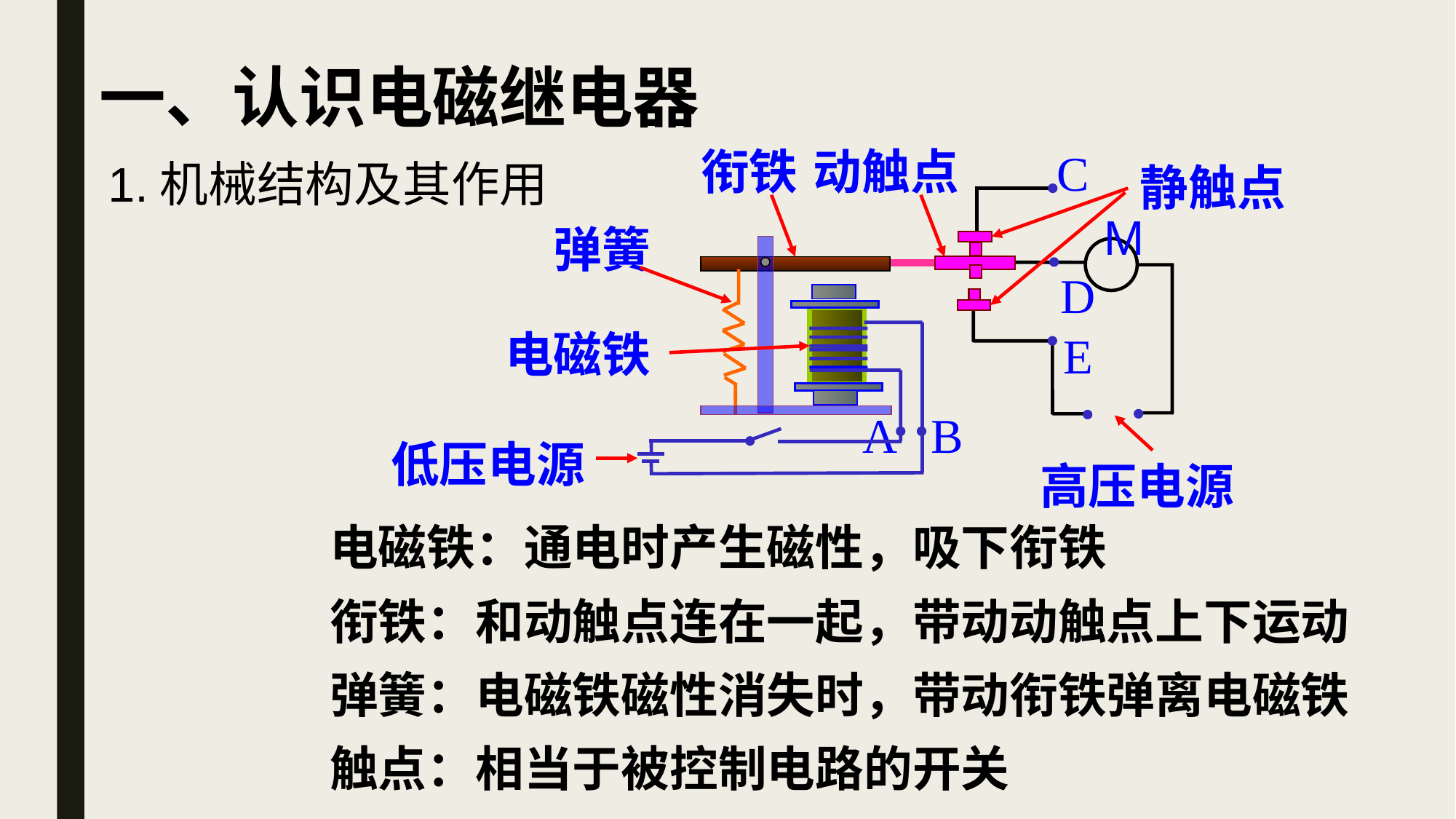

一、认识电磁继电器
动触点
衔铁

C

D

E
A
B

M

1.机械结构及其作用
静触点
弹簧
电磁铁
高压电源
低压电源
电磁铁：通电时产生磁性，吸下衔铁
衔铁：和动触点连在一起，带动动触点上下运动
弹簧：电磁铁磁性消失时，带动衔铁弹离电磁铁
触点：相当于被控制电路的开关